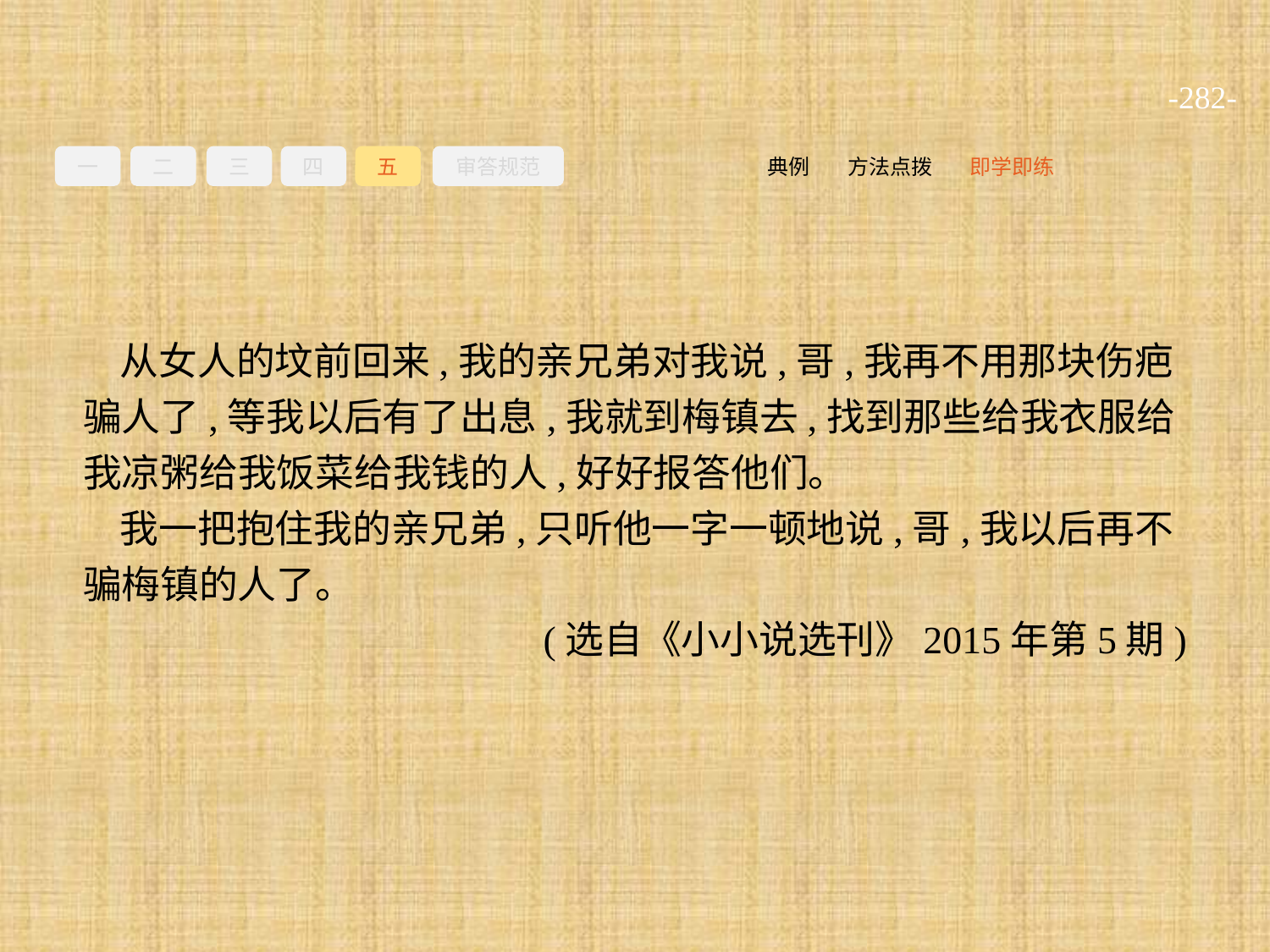

-282-
一
二
三
四
五
审答规范
即学即练
方法点拨
典例
从女人的坟前回来,我的亲兄弟对我说,哥,我再不用那块伤疤骗人了,等我以后有了出息,我就到梅镇去,找到那些给我衣服给我凉粥给我饭菜给我钱的人,好好报答他们。
我一把抱住我的亲兄弟,只听他一字一顿地说,哥,我以后再不骗梅镇的人了。
(选自《小小说选刊》2015年第5期)